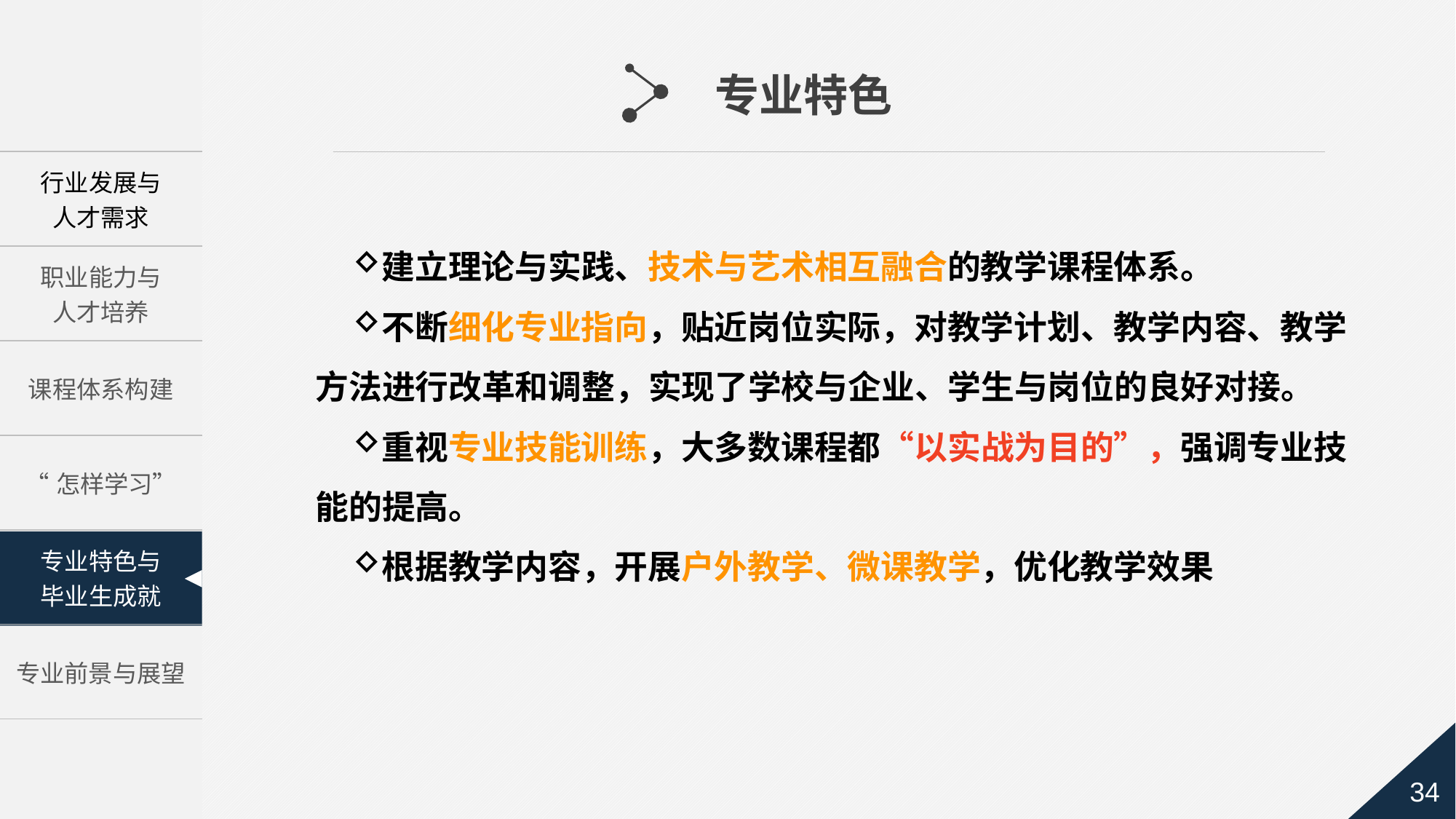

专业特色

建立理论与实践、技术与艺术相互融合的教学课程体系。
不断细化专业指向，贴近岗位实际，对教学计划、教学内容、教学方法进行改革和调整，实现了学校与企业、学生与岗位的良好对接。
重视专业技能训练，大多数课程都“以实战为目的”，强调专业技能的提高。
根据教学内容，开展户外教学、微课教学，优化教学效果